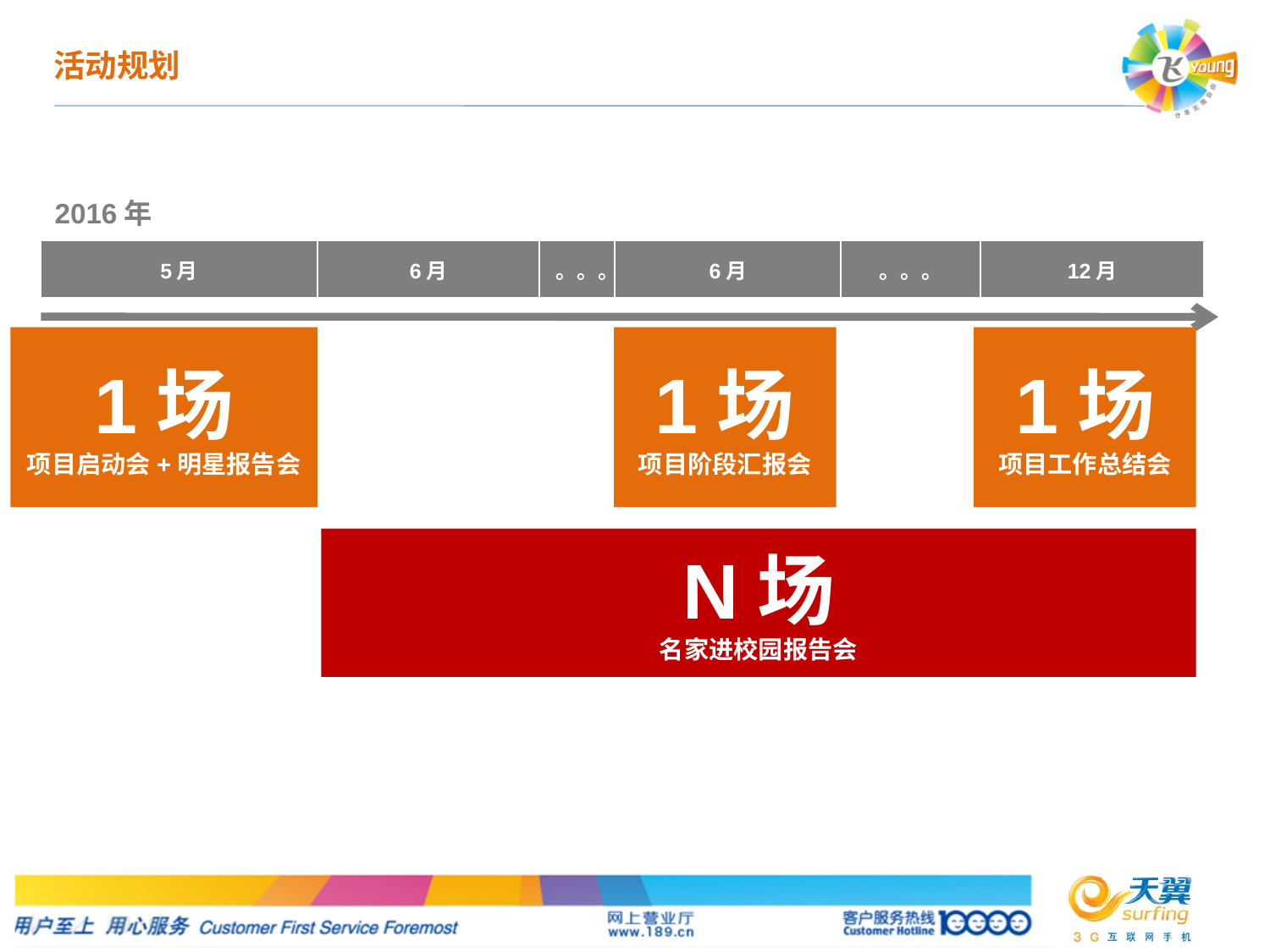

活动规划
2016年
| 5月 | 6月 | 。。。 | 6月 | 。。。 | 12月 |
| --- | --- | --- | --- | --- | --- |
1场
项目启动会+明星报告会
1场
项目阶段汇报会
1场
项目工作总结会
N场
名家进校园报告会